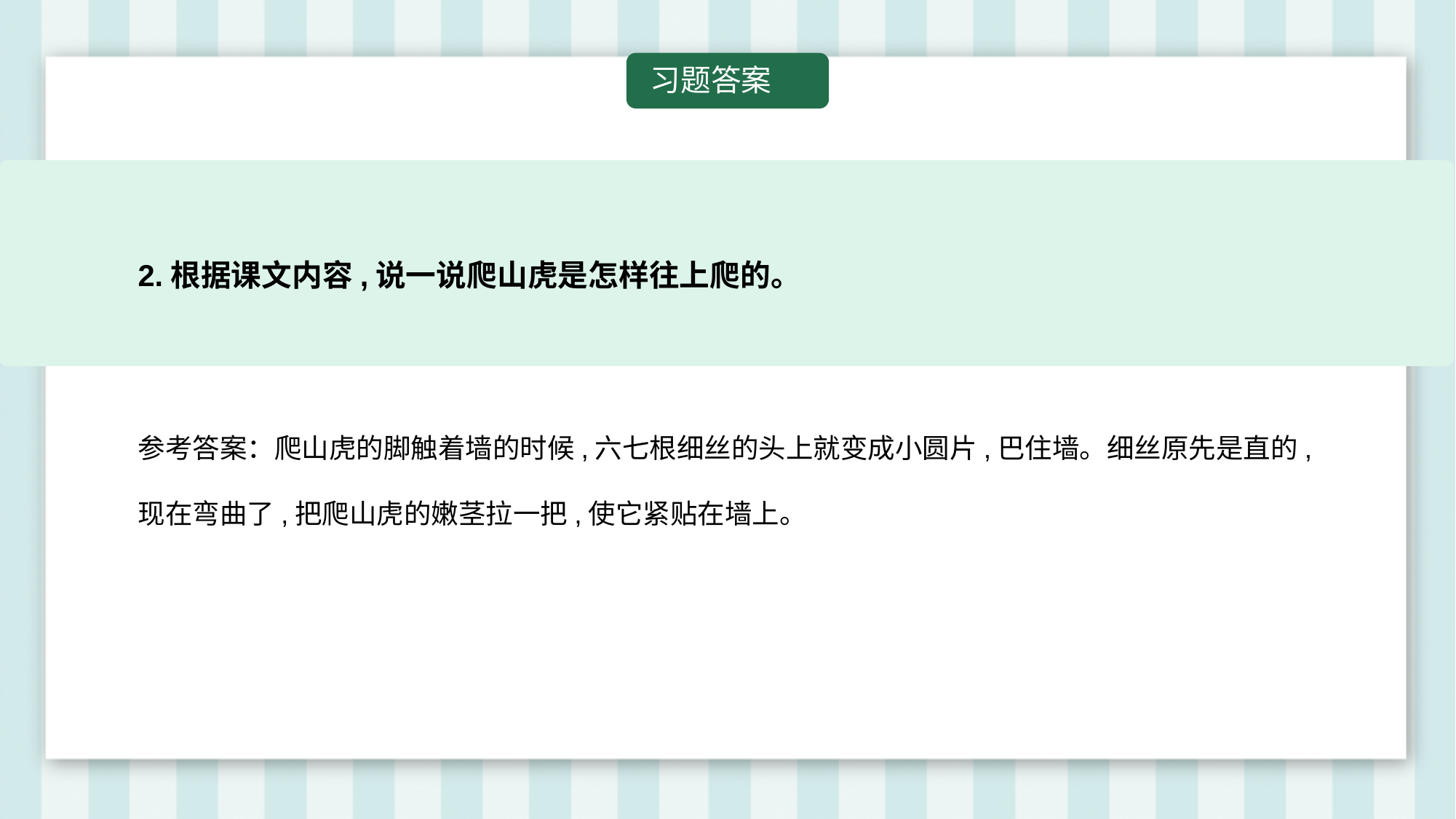

习题答案

2.根据课文内容,说一说爬山虎是怎样往上爬的。
参考答案：爬山虎的脚触着墙的时候,六七根细丝的头上就变成小圆片,巴住墙。细丝原先是直的,现在弯曲了,把爬山虎的嫩茎拉一把,使它紧贴在墙上。